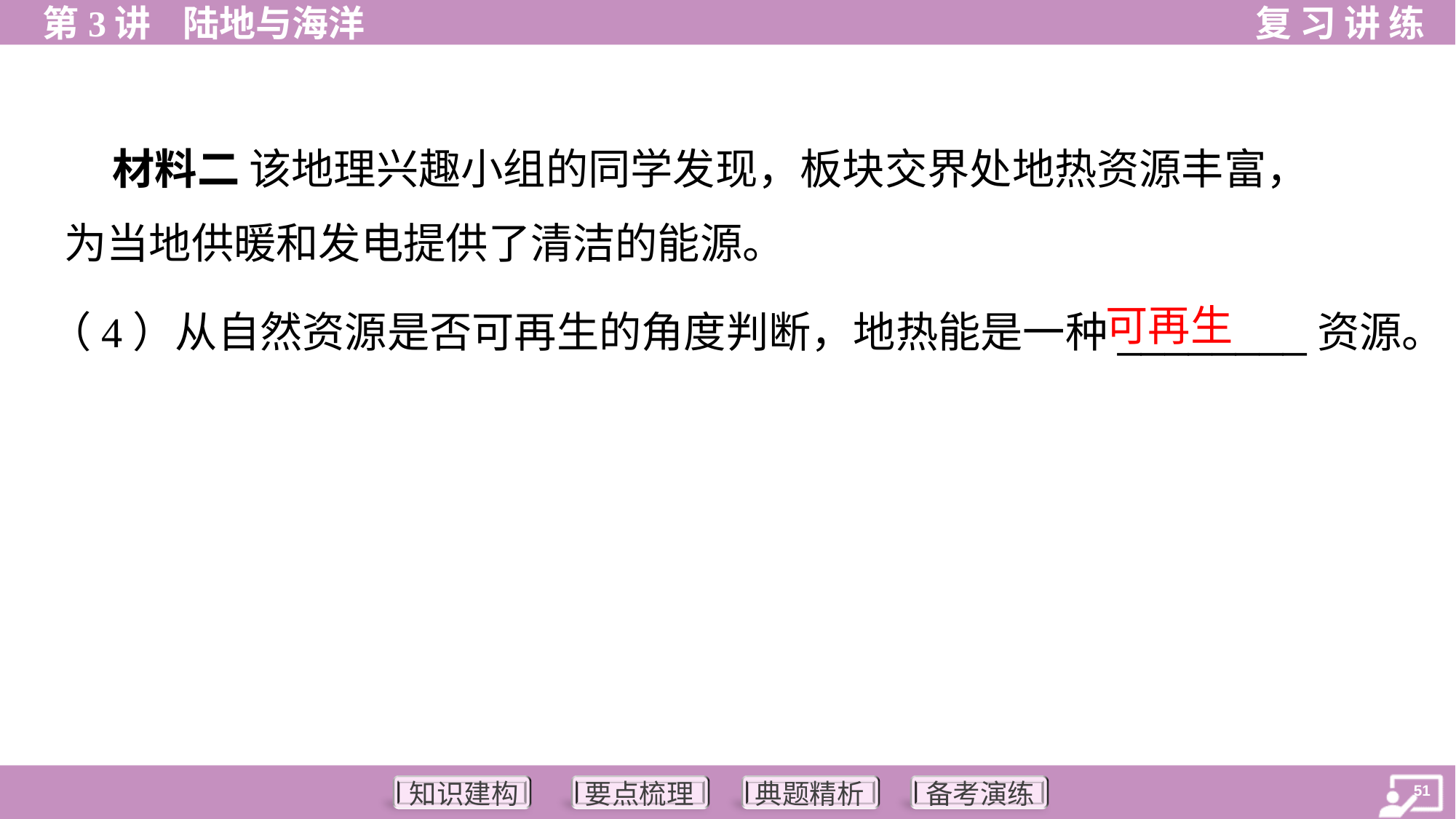

材料二 该地理兴趣小组的同学发现，板块交界处地热资源丰富，
为当地供暖和发电提供了清洁的能源。
可再生
（4）从自然资源是否可再生的角度判断，地热能是一种________资源。